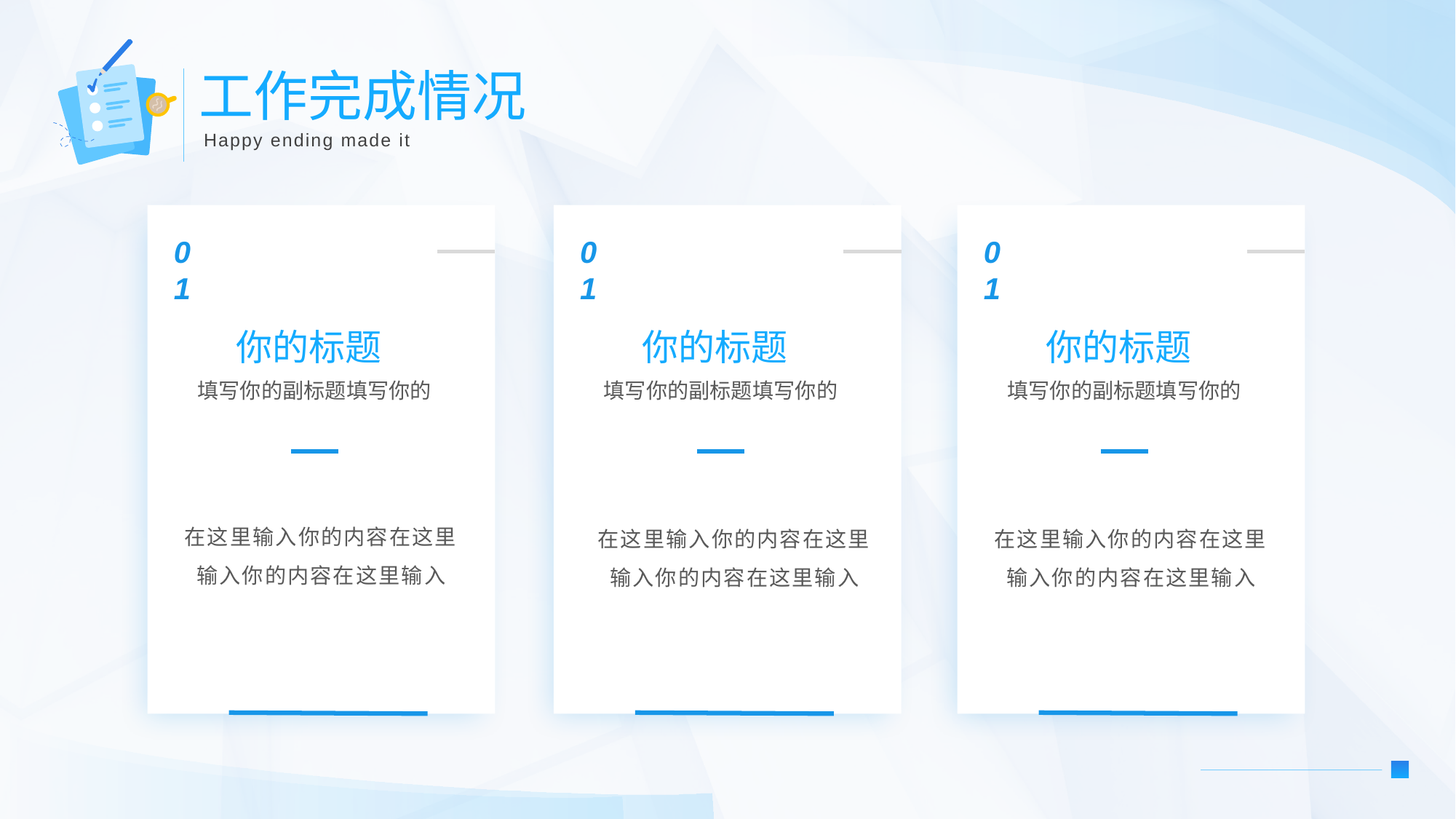

工作完成情况
Happy ending made it

01
01
01
你的标题
你的标题
你的标题
填写你的副标题填写你的
填写你的副标题填写你的
填写你的副标题填写你的
在这里输入你的内容在这里输入你的内容在这里输入
在这里输入你的内容在这里输入你的内容在这里输入
在这里输入你的内容在这里输入你的内容在这里输入